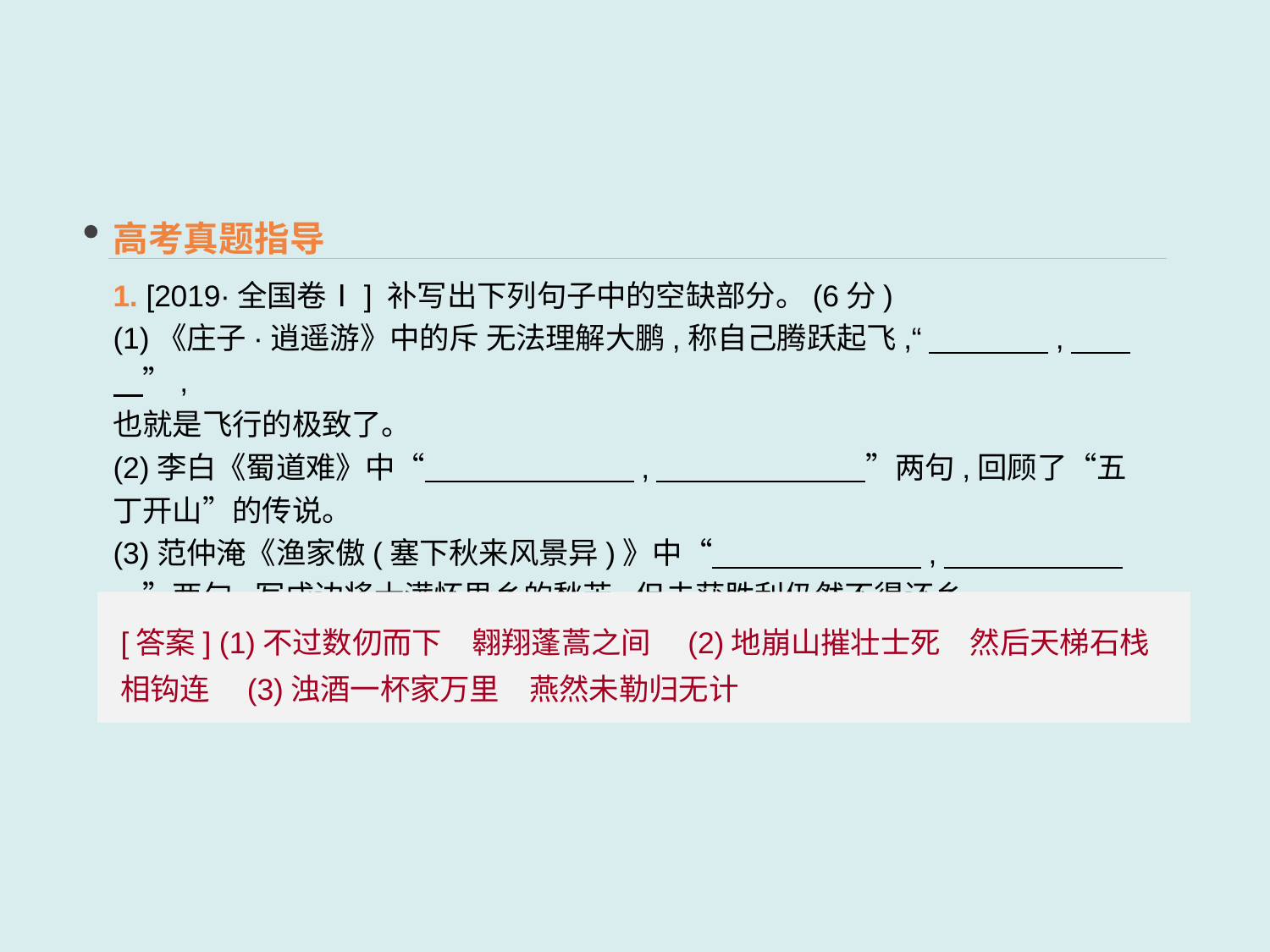

高考真题指导

1. [2019·全国卷Ⅰ] 补写出下列句子中的空缺部分。(6分)
(1)《庄子·逍遥游》中的斥 无法理解大鹏,称自己腾跃起飞,“　　　　,　　　”,
也就是飞行的极致了。
(2)李白《蜀道难》中“　　　　　　　,　　　　　　　”两句,回顾了“五丁开山”的传说。
(3)范仲淹《渔家傲(塞下秋来风景异)》中“　　　　　　　,　　　　　　　”两句,写戍边将士满怀思乡的愁苦,但未获胜利仍然不得还乡。

[答案] (1)不过数仞而下　翱翔蓬蒿之间　(2)地崩山摧壮士死　然后天梯石栈相钩连　(3)浊酒一杯家万里　燕然未勒归无计